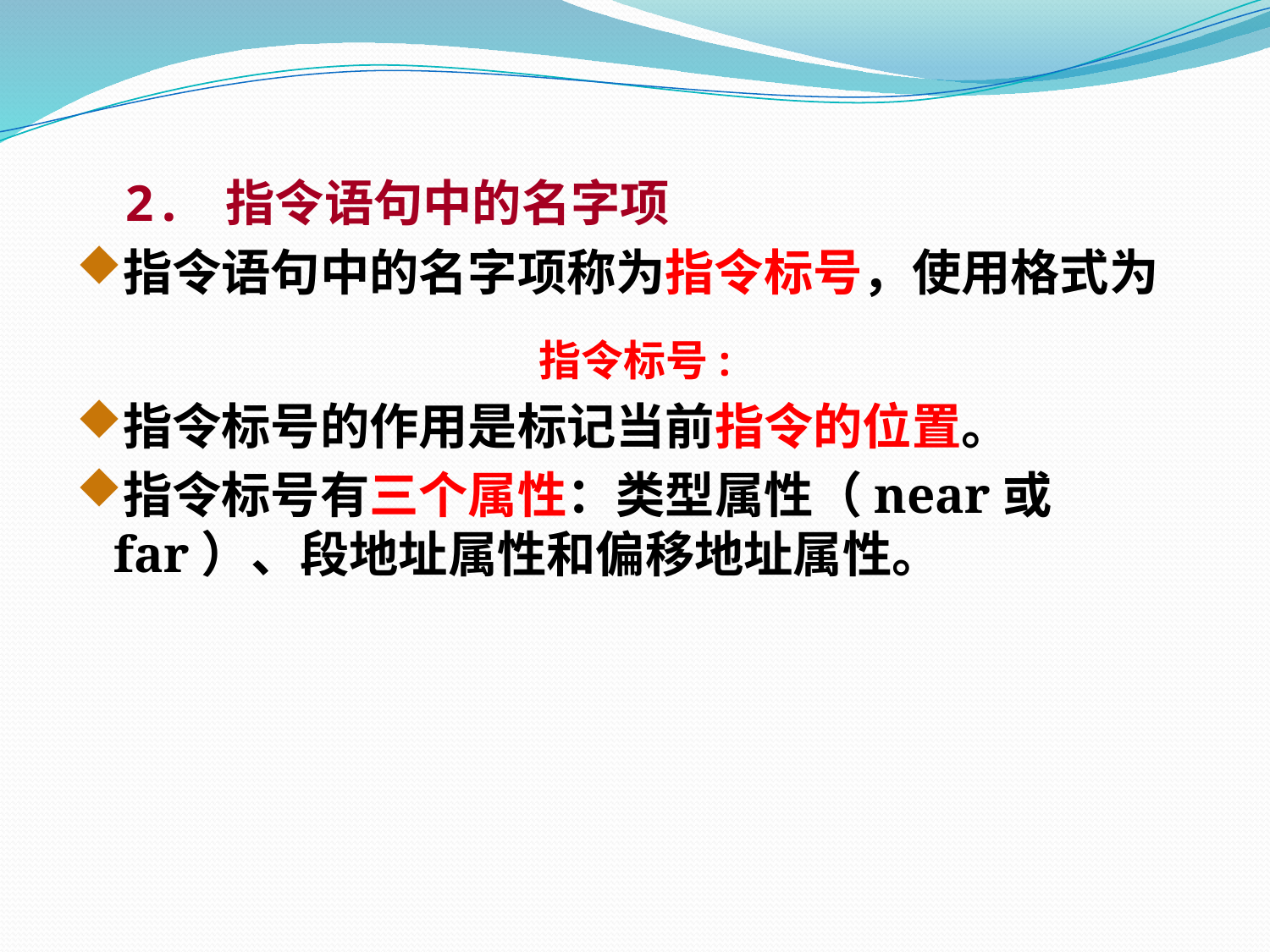

2. 指令语句中的名字项
指令语句中的名字项称为指令标号，使用格式为
指令标号:
指令标号的作用是标记当前指令的位置。
指令标号有三个属性：类型属性（near或far）、段地址属性和偏移地址属性。